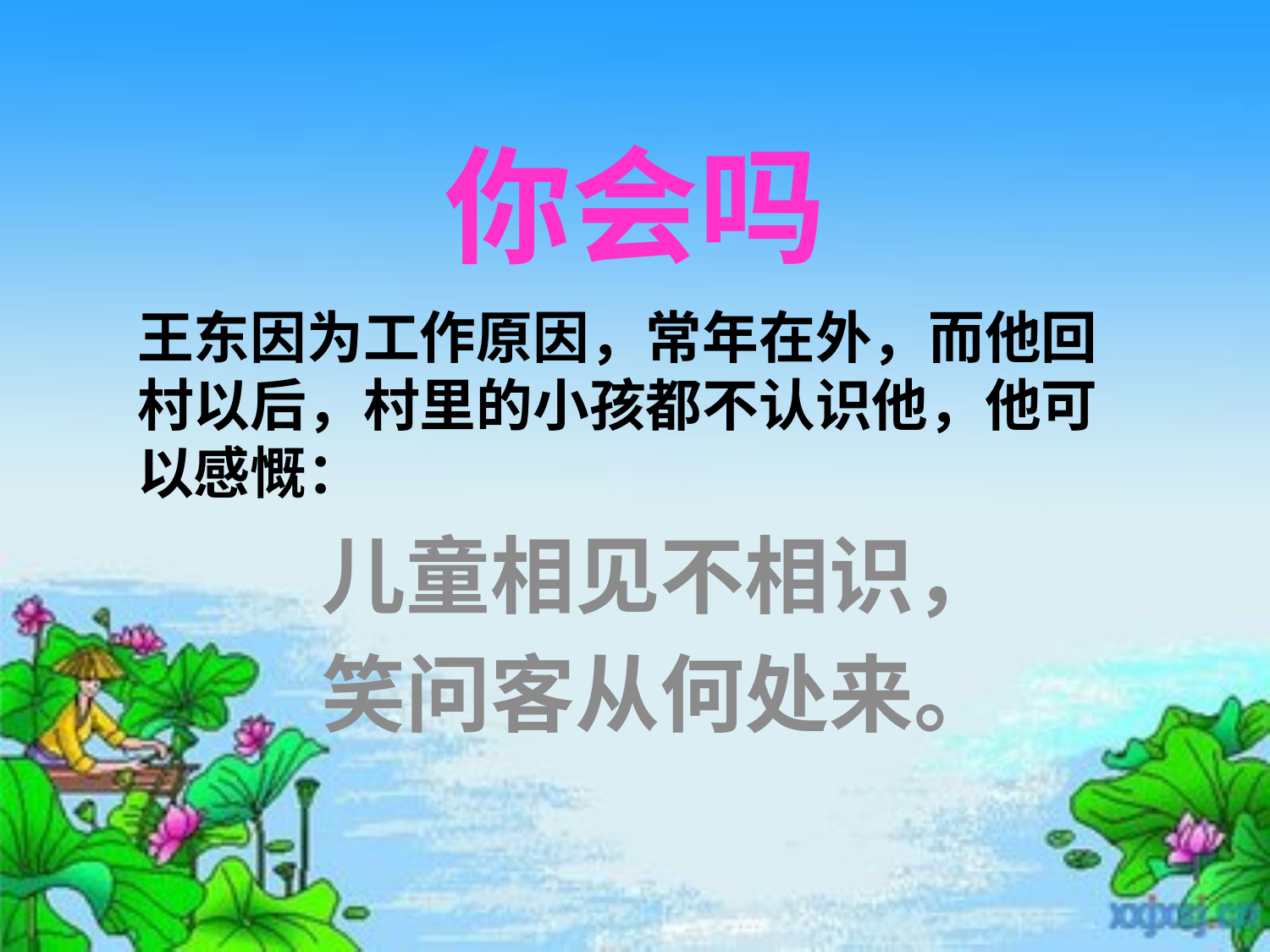

# 你会吗
王东因为工作原因，常年在外，而他回村以后，村里的小孩都不认识他，他可以感慨：
儿童相见不相识，
笑问客从何处来。